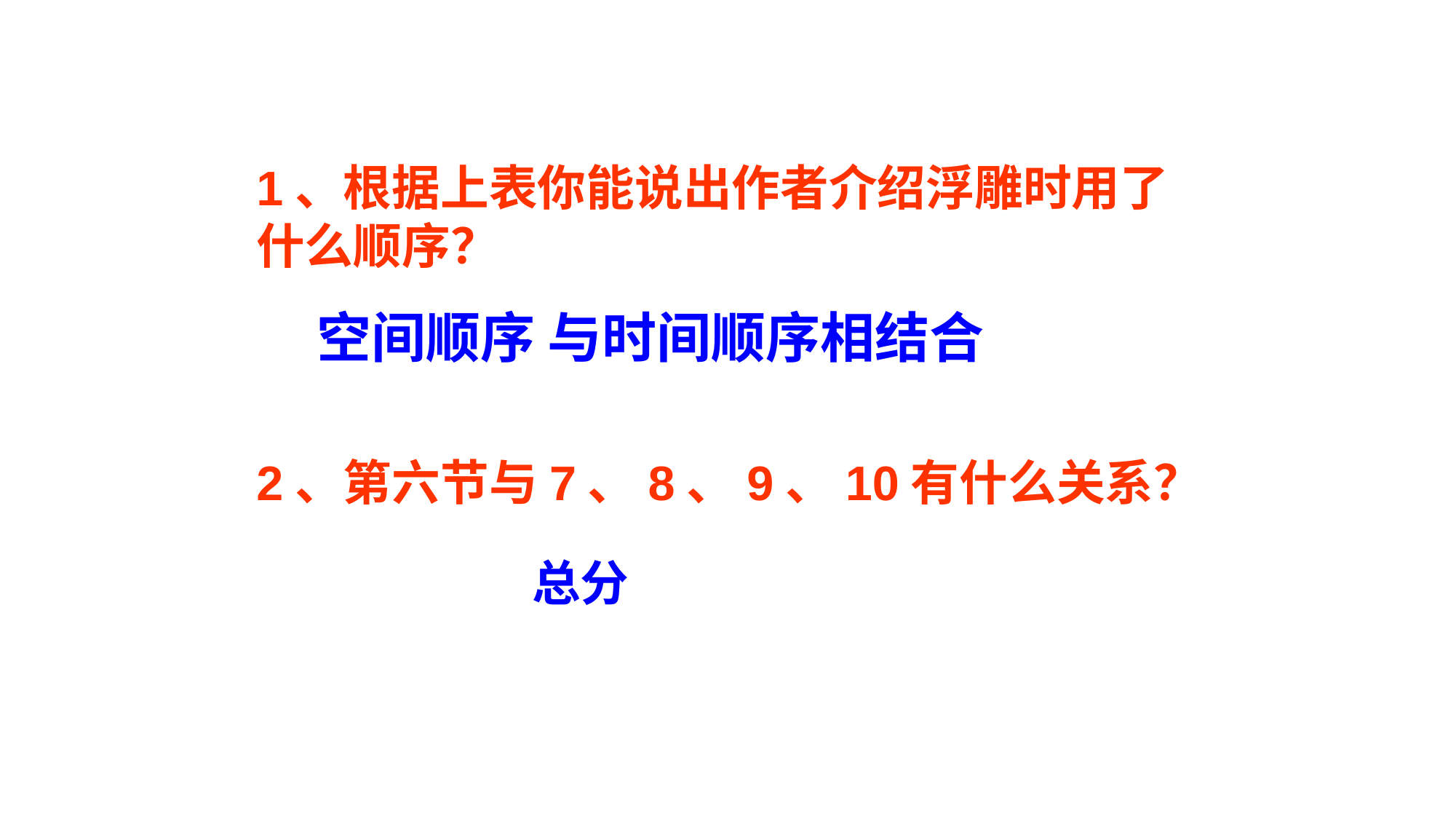

1、根据上表你能说出作者介绍浮雕时用了什么顺序？

2、第六节与7、8、9、10有什么关系？
空间顺序 与时间顺序相结合
总分